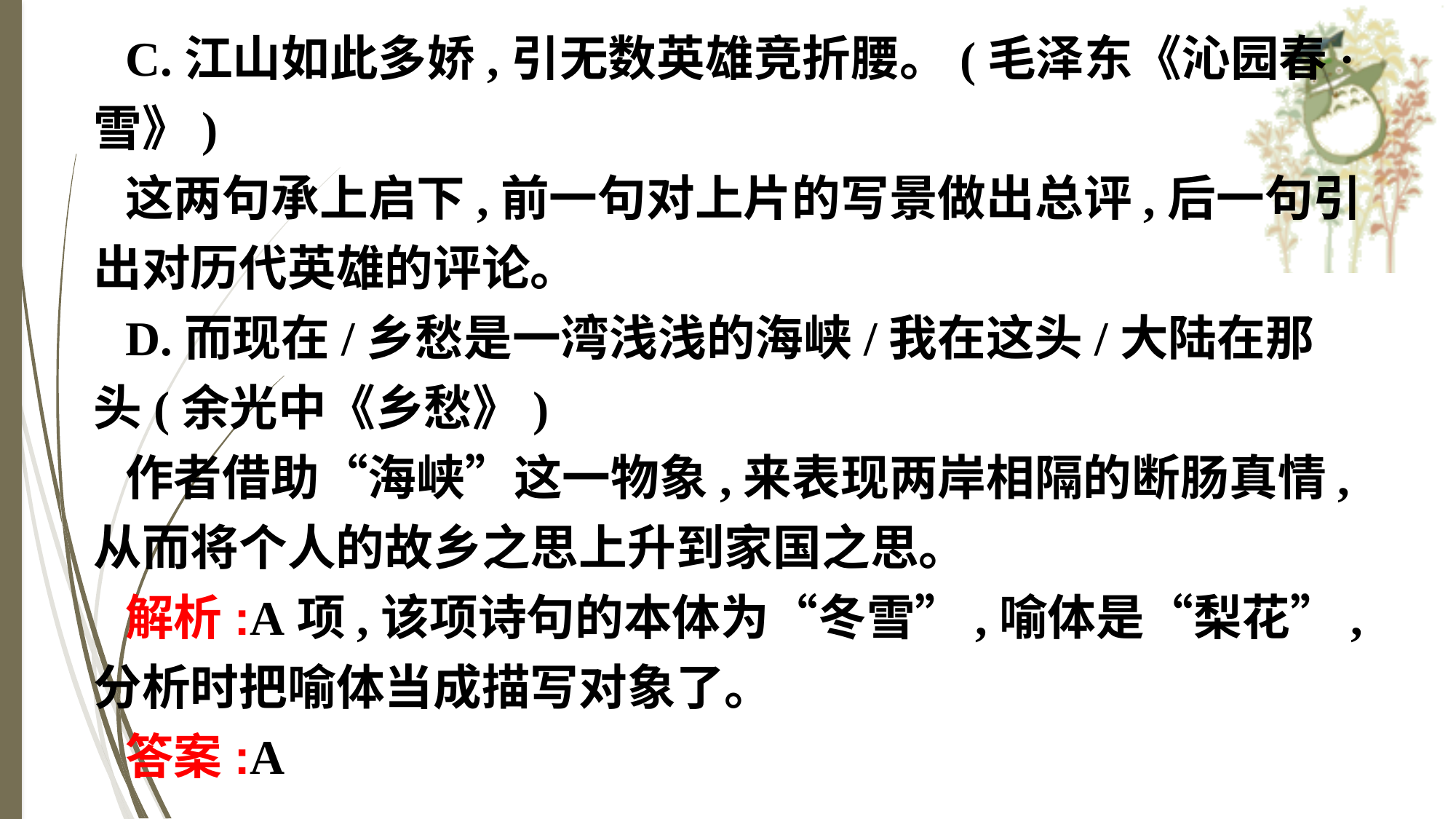

C.江山如此多娇,引无数英雄竞折腰。(毛泽东《沁园春·雪》)
这两句承上启下,前一句对上片的写景做出总评,后一句引出对历代英雄的评论。
D.而现在/乡愁是一湾浅浅的海峡/我在这头/大陆在那头(余光中《乡愁》)
作者借助“海峡”这一物象,来表现两岸相隔的断肠真情,从而将个人的故乡之思上升到家国之思。
解析:A项,该项诗句的本体为“冬雪”,喻体是“梨花”,分析时把喻体当成描写对象了。
答案:A